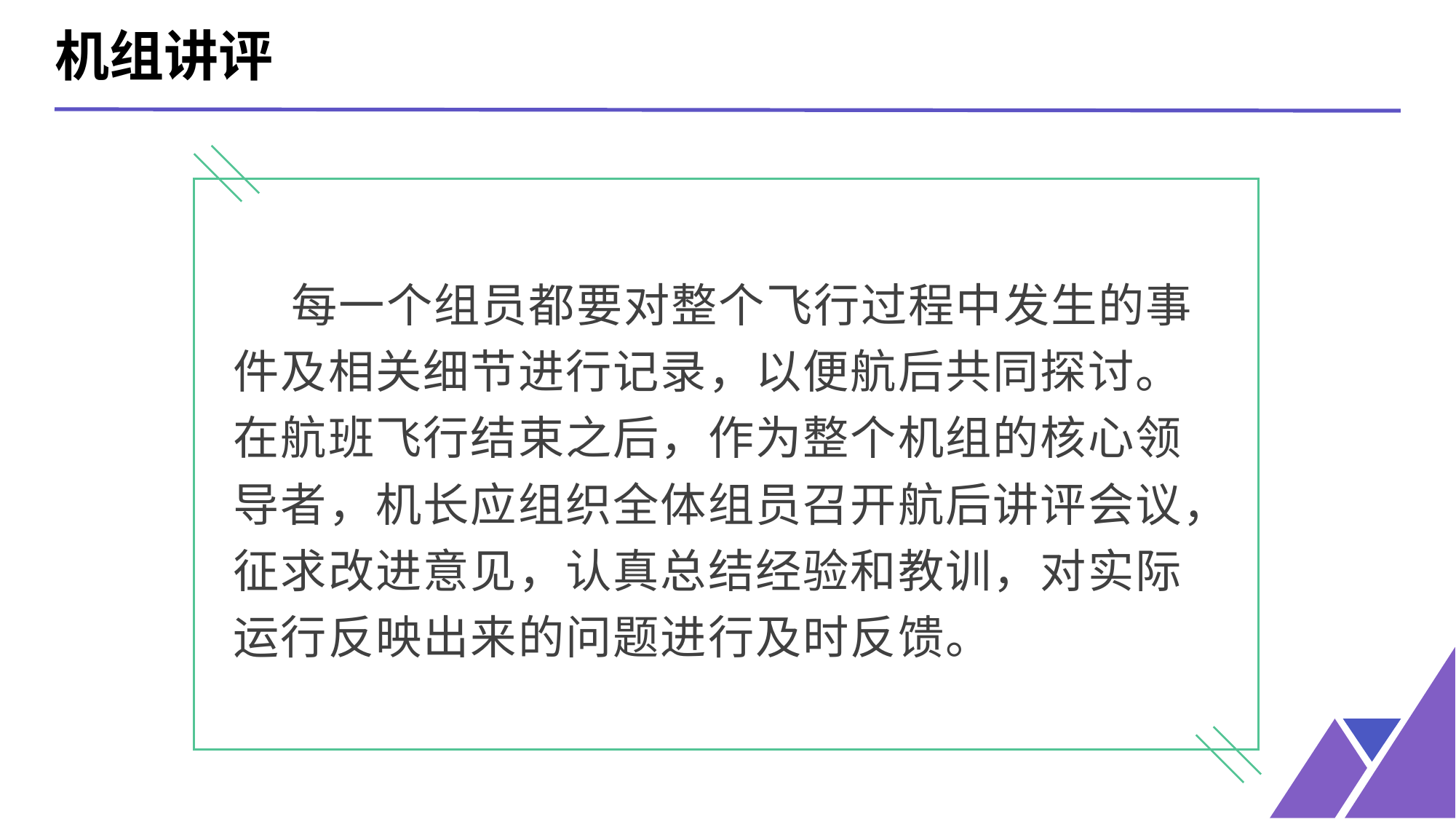

机组讲评

    每一个组员都要对整个飞行过程中发生的事件及相关细节进行记录，以便航后共同探讨。在航班飞行结束之后，作为整个机组的核心领导者，机长应组织全体组员召开航后讲评会议，征求改进意见，认真总结经验和教训，对实际运行反映出来的问题进行及时反馈。